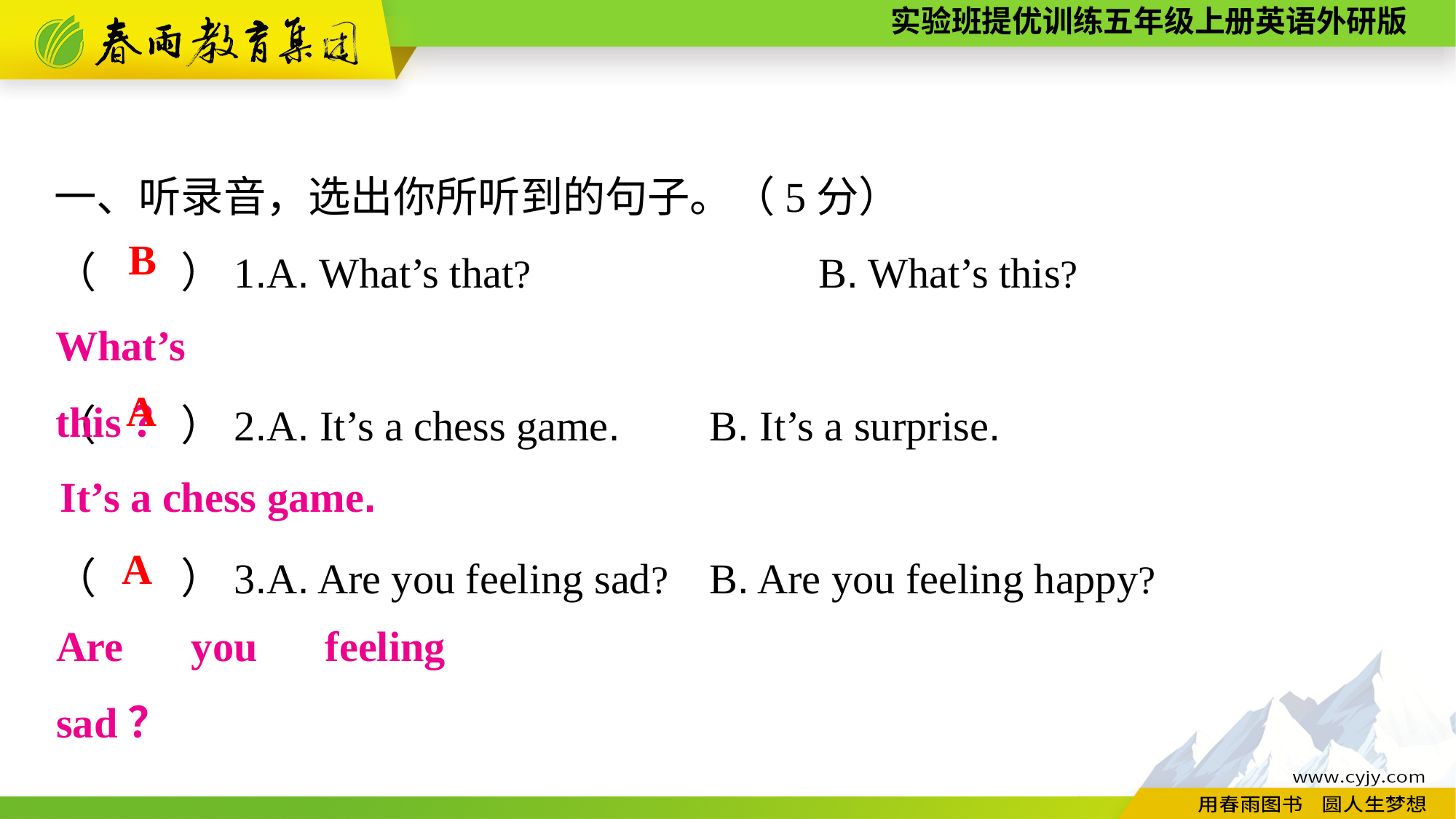

一、听录音，选出你所听到的句子。（5分）
（　　）1.A. What’s that?　　　　　	B. What’s this?

（　　）2.A. It’s a chess game.	B. It’s a surprise.

（　　）3.A. Are you feeling sad?	B. Are you feeling happy?
B
What’s this？
A
It’s a chess game.
A
Are you feeling sad？